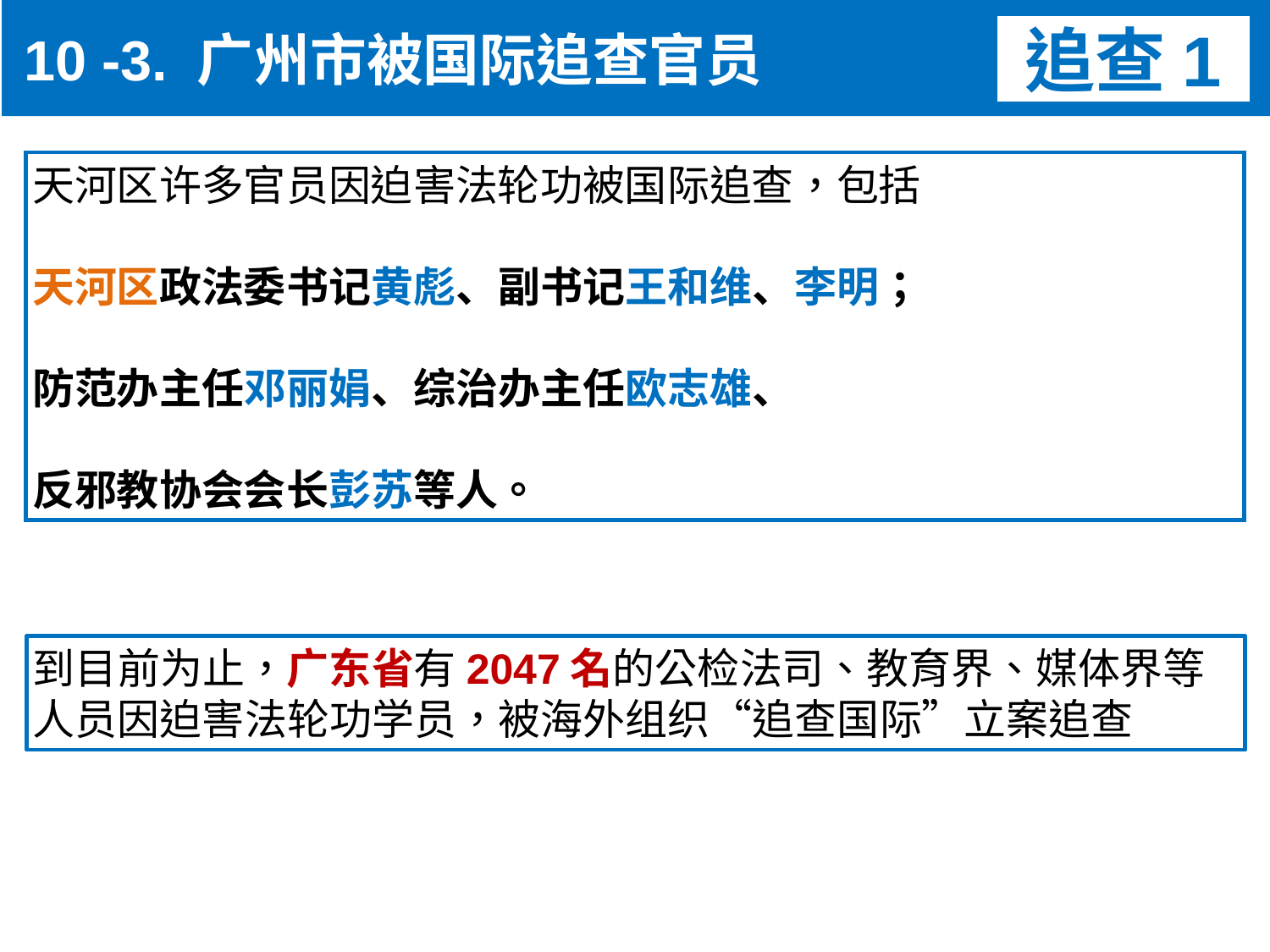

10 -3. 广州市被国际追查官员
追查1

天河区许多官员因迫害法轮功被国际追查，包括

天河区政法委书记黄彪、副书记王和维、李明；

防范办主任邓丽娟、综治办主任欧志雄、

反邪教协会会长彭苏等人。
到目前为止，广东省有2047名的公检法司、教育界、媒体界等人员因迫害法轮功学员，被海外组织“追查国际”立案追查